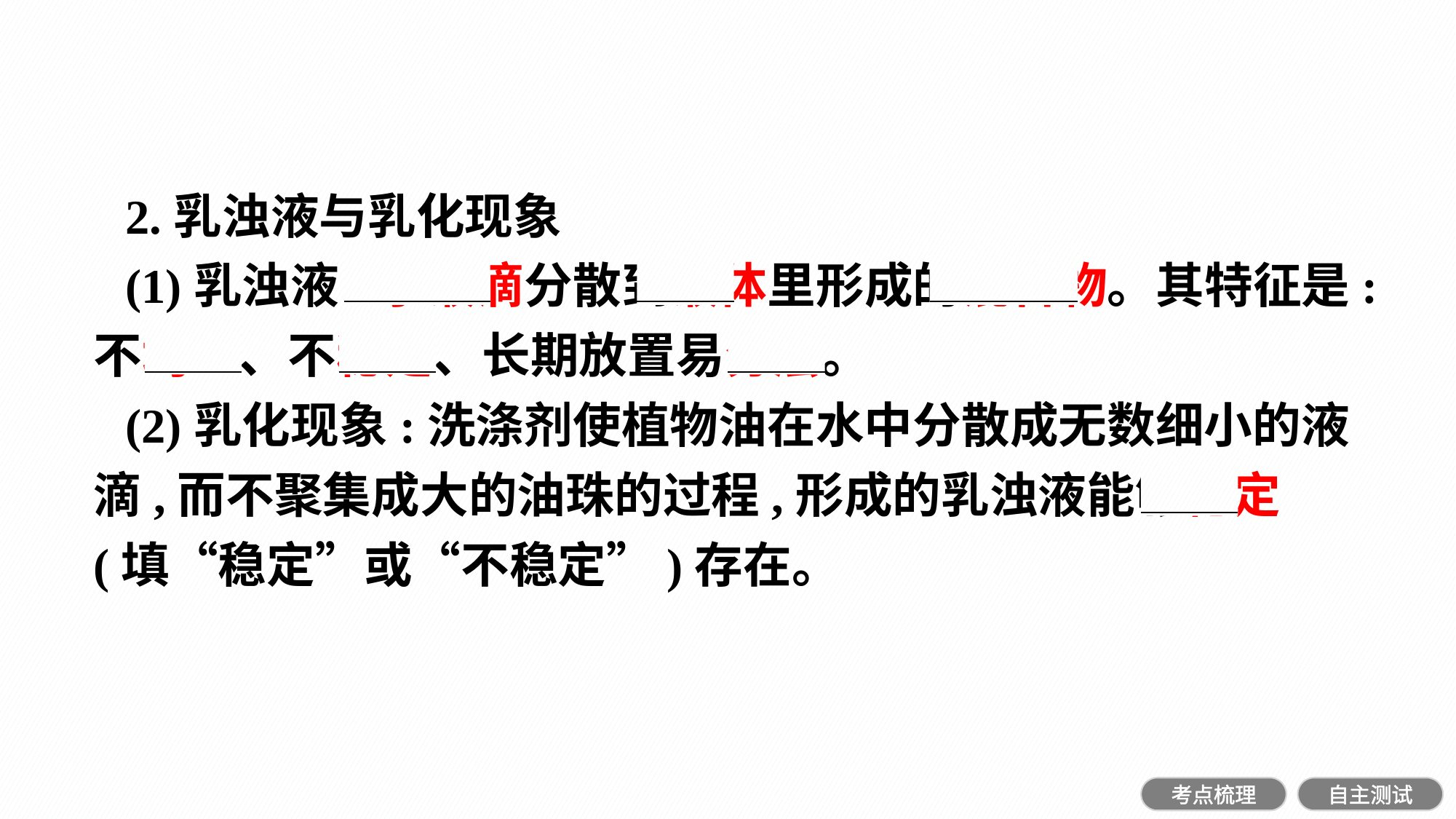

2.乳浊液与乳化现象
(1)乳浊液:小液滴分散到液体里形成的混合物。其特征是:不均一、不稳定、长期放置易分层。
(2)乳化现象:洗涤剂使植物油在水中分散成无数细小的液滴,而不聚集成大的油珠的过程,形成的乳浊液能够稳定(填“稳定”或“不稳定”)存在。